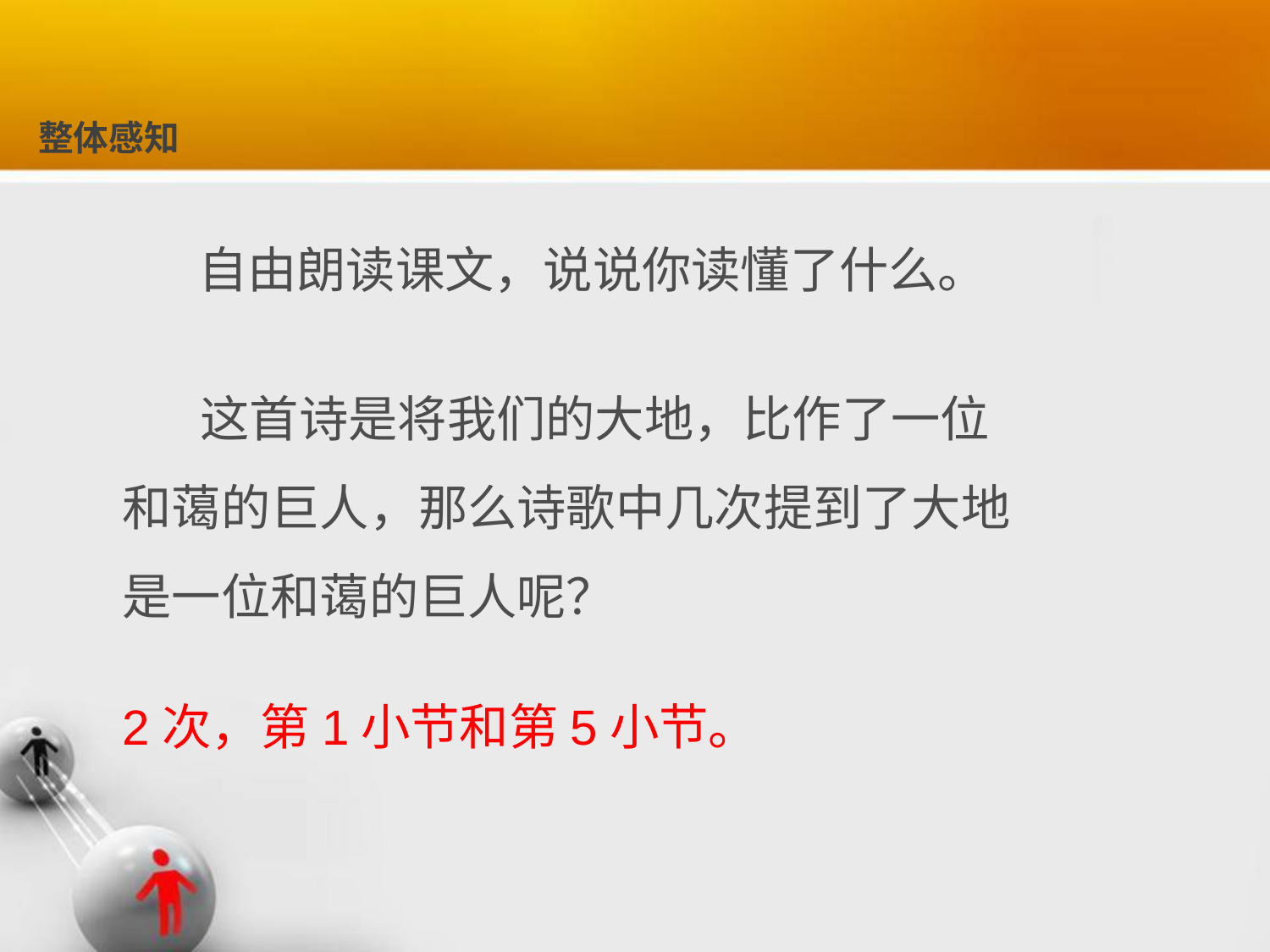

整体感知
    自由朗读课文，说说你读懂了什么。
      这首诗是将我们的大地，比作了一位和蔼的巨人，那么诗歌中几次提到了大地是一位和蔼的巨人呢？
2次，第1小节和第5小节。